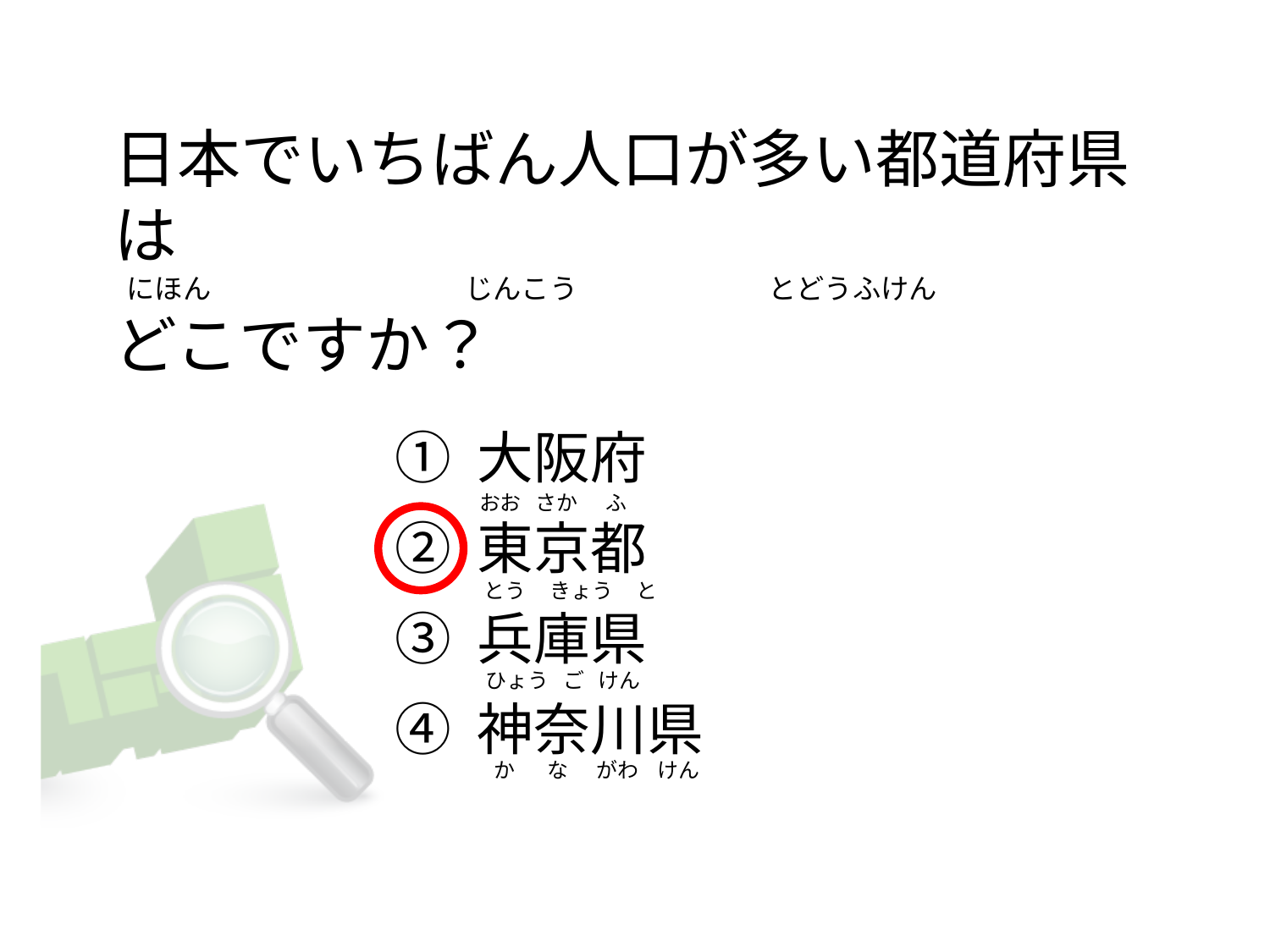

# 日本でいちばん人口が多い都道府県は   にほん                                        じんこう                              とどうふけん どこですか？
① 大阪府
② 東京都
③ 兵庫県
④ 神奈川県
おお   さか      ふ

   とう     きょう     と
 ひょう   ご   けん
  か       な      がわ    けん